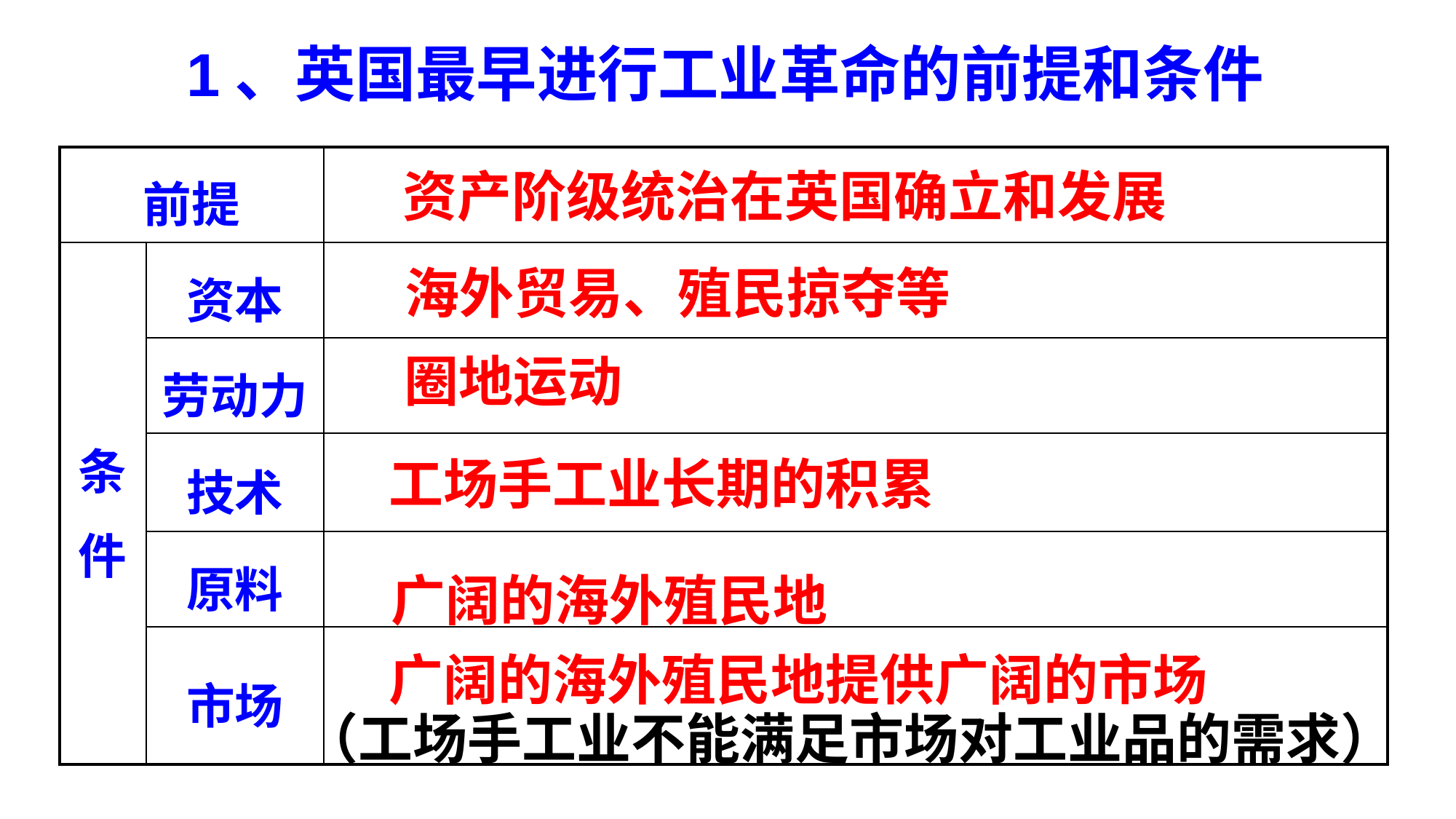

1、英国最早进行工业革命的前提和条件
| 前提 |  |  |
| --- | --- | --- |
| 条件 | 资本 |  |
|  | 劳动力 |  |
|  | 技术 |  |
|  | 原料 |  |
|  | 市场 |  |
资产阶级统治在英国确立和发展
海外贸易、殖民掠夺等
圈地运动
工场手工业长期的积累
广阔的海外殖民地
广阔的海外殖民地提供广阔的市场
（工场手工业不能满足市场对工业品的需求）